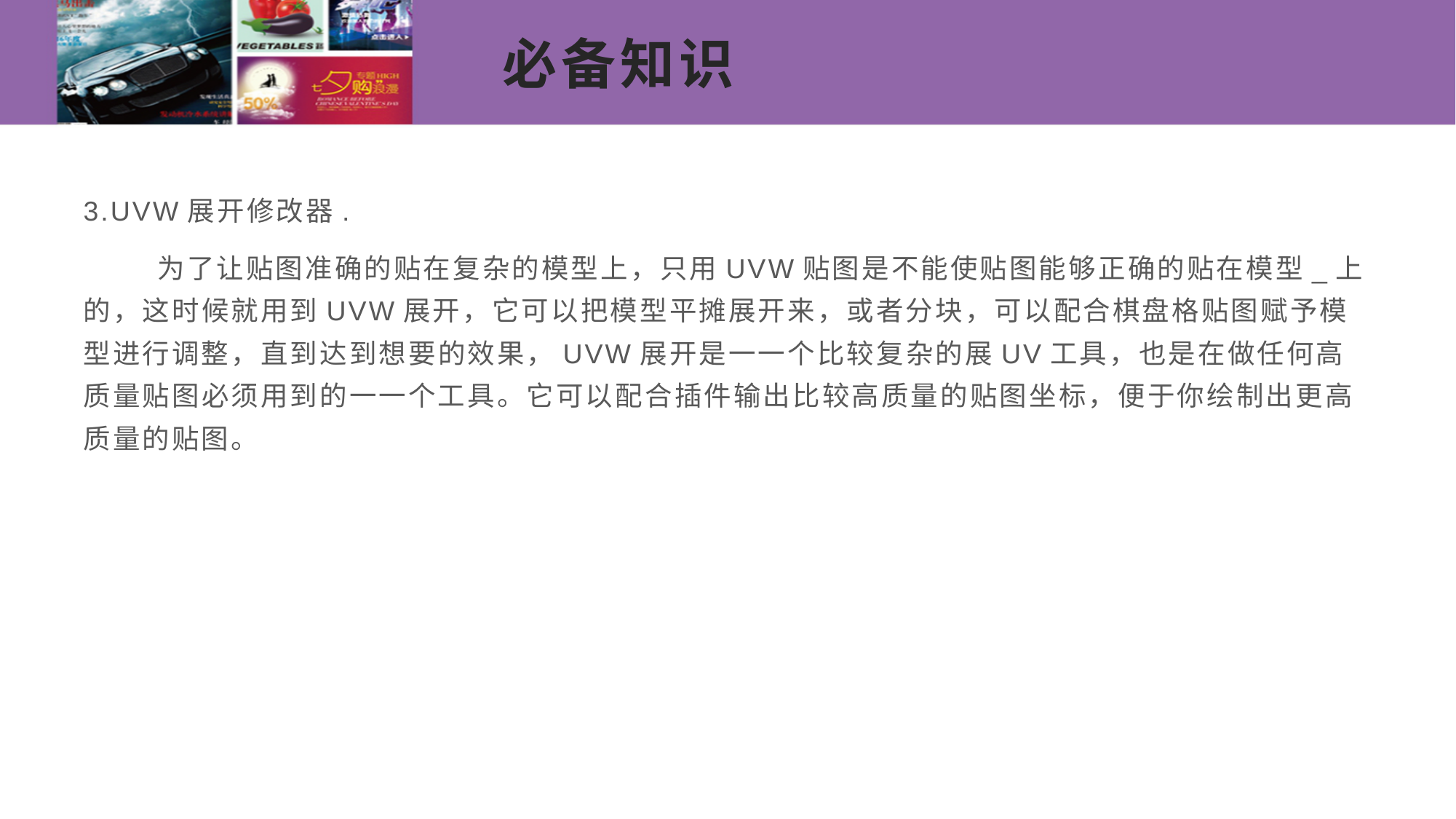

# 必备知识
3.UVW展开修改器.
        为了让贴图准确的贴在复杂的模型上，只用UVW贴图是不能使贴图能够正确的贴在模型_上的，这时候就用到UVW展开，它可以把模型平摊展开来，或者分块，可以配合棋盘格贴图赋予模型进行调整，直到达到想要的效果，UVW展开是一一个比较复杂的展UV工具，也是在做任何高质量贴图必须用到的一一个工具。它可以配合插件输出比较高质量的贴图坐标，便于你绘制出更高质量的贴图。